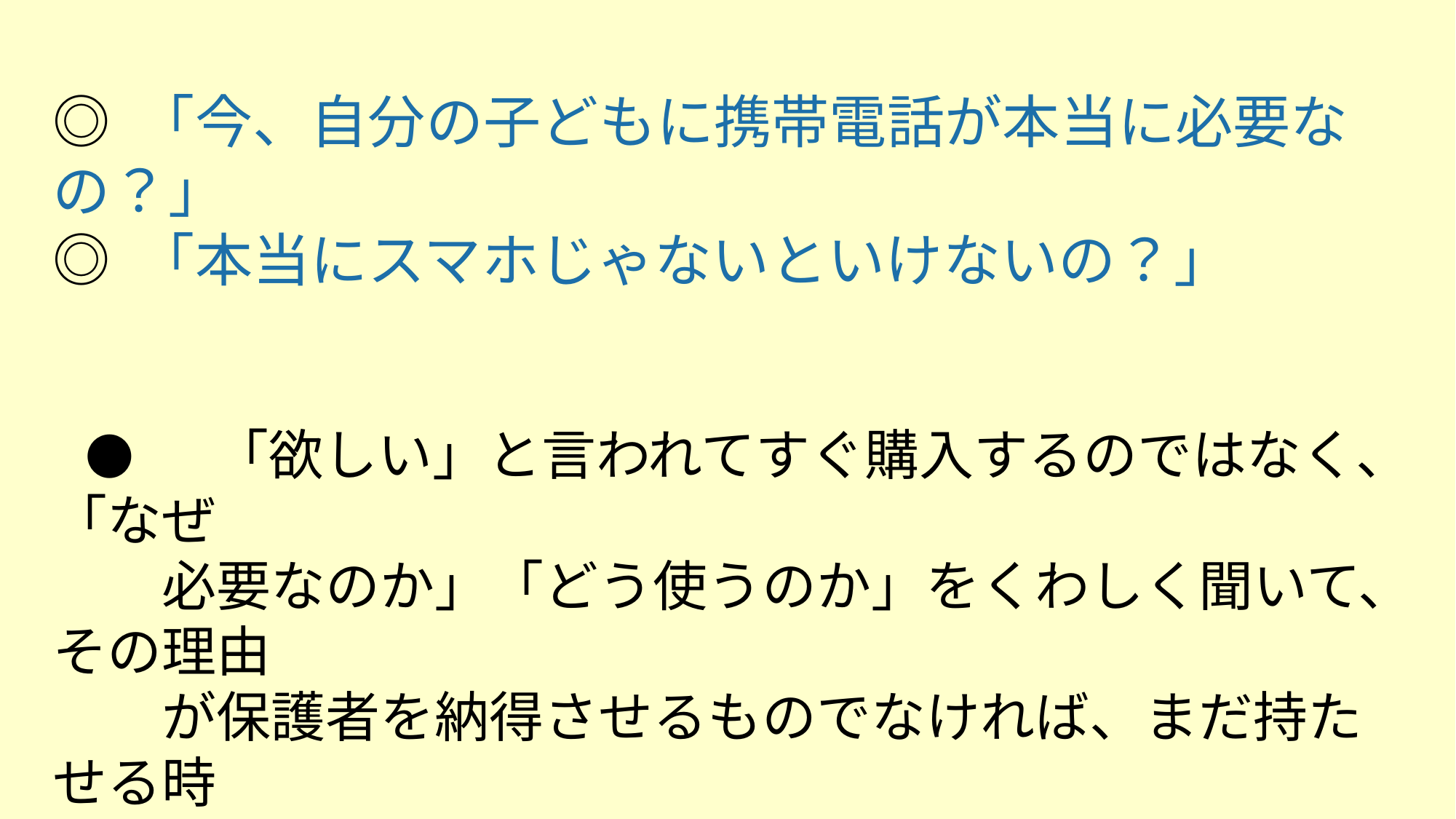

◎ 「今、自分の子どもに携帯電話が本当に必要なの？」
◎ 「本当にスマホじゃないといけないの？」

   ● 　「欲しい」と言われてすぐ購入するのではなく、「なぜ
　　必要なのか」「どう使うのか」をくわしく聞いて、その理由
　　が保護者を納得させるものでなければ、まだ持たせる時
　  期ではありません。そのことについて子どもが納得する
　　まで話し合いましょう。